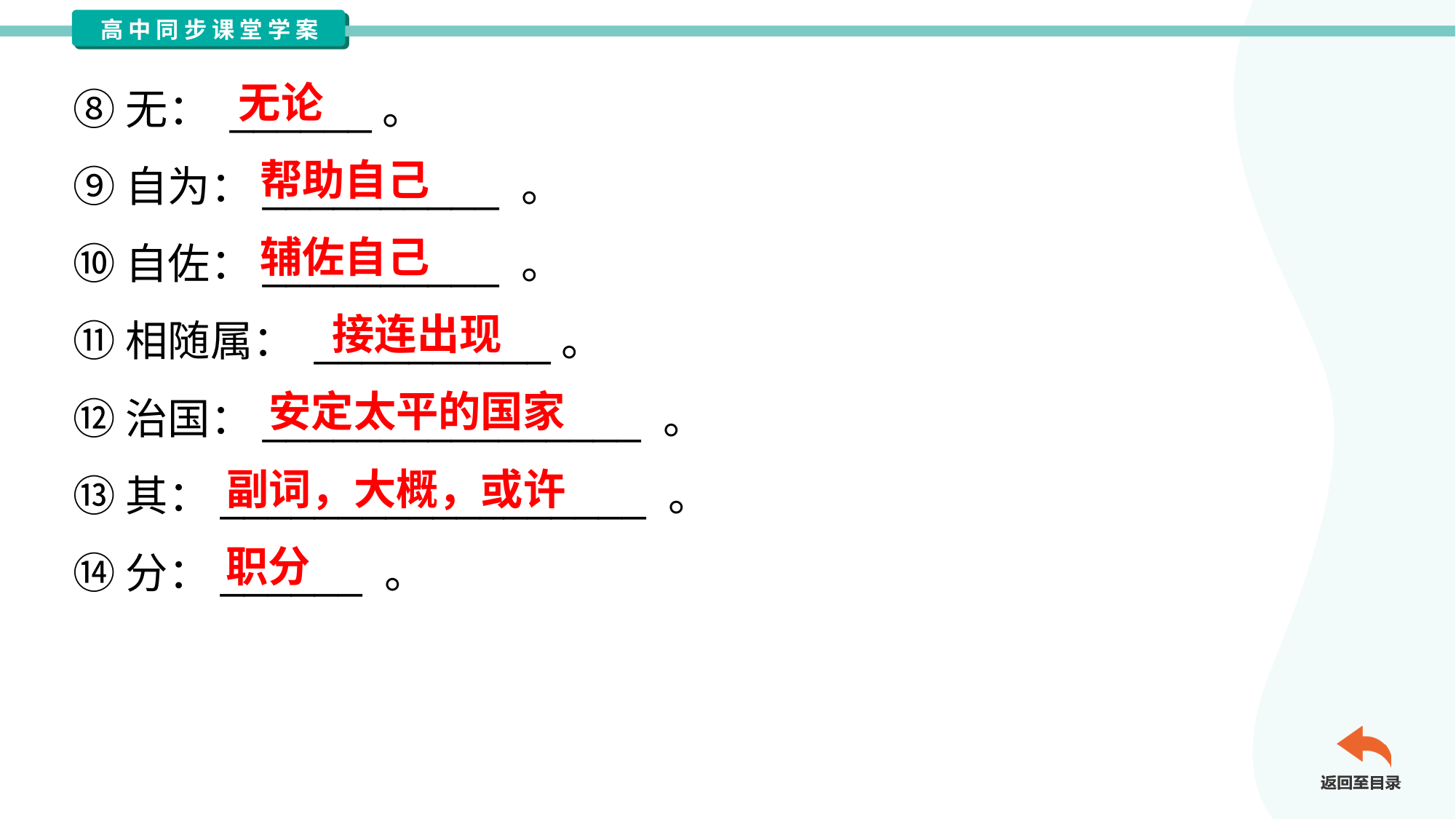

无论
⑧无： ______。
⑨自为：__________ 。
⑩自佐：__________ 。
⑪相随属： __________。
⑫治国：________________ 。
⑬其：__________________ 。
⑭分：______ 。
帮助自己
辅佐自己
接连出现
安定太平的国家
副词，大概，或许
职分